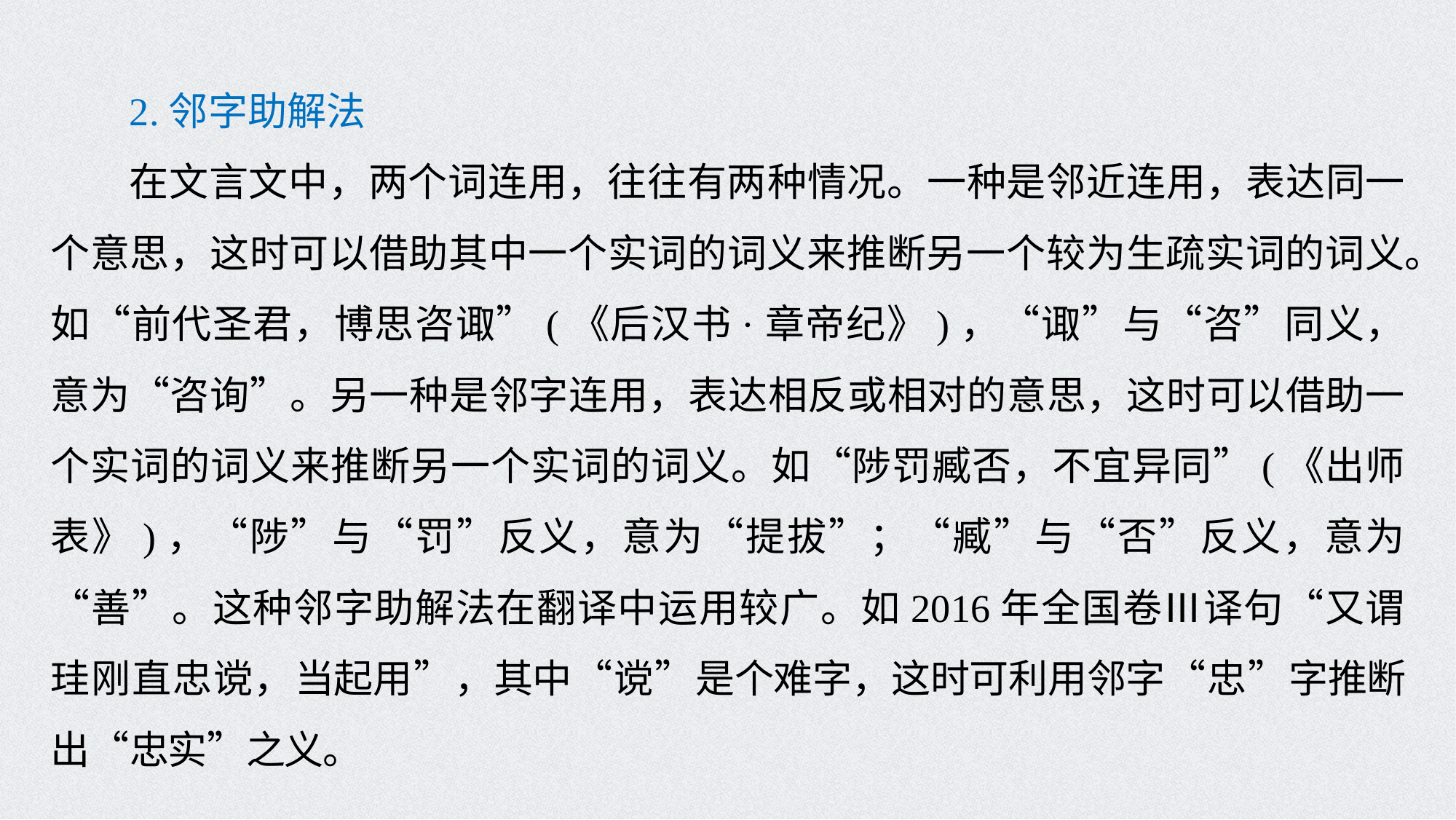

2.邻字助解法
在文言文中，两个词连用，往往有两种情况。一种是邻近连用，表达同一个意思，这时可以借助其中一个实词的词义来推断另一个较为生疏实词的词义。如“前代圣君，博思咨诹”(《后汉书·章帝纪》)，“诹”与“咨”同义，意为“咨询”。另一种是邻字连用，表达相反或相对的意思，这时可以借助一个实词的词义来推断另一个实词的词义。如“陟罚臧否，不宜异同”(《出师表》)，“陟”与“罚”反义，意为“提拔”；“臧”与“否”反义，意为“善”。这种邻字助解法在翻译中运用较广。如2016年全国卷Ⅲ译句“又谓珪刚直忠谠，当起用”，其中“谠”是个难字，这时可利用邻字“忠”字推断出“忠实”之义。